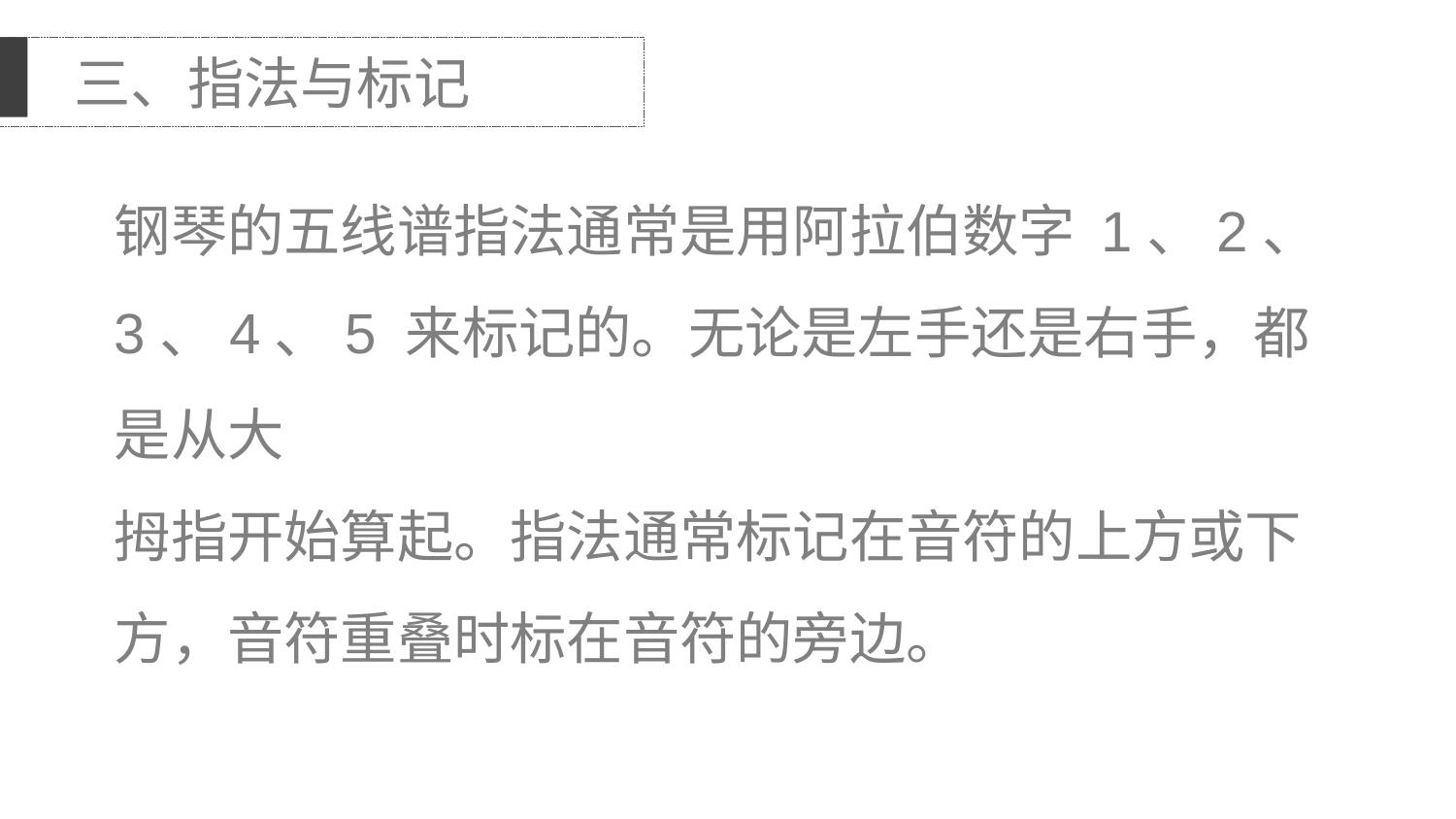

三、指法与标记
钢琴的五线谱指法通常是用阿拉伯数字 1、2、3、4、5 来标记的。无论是左手还是右手，都是从大
拇指开始算起。指法通常标记在音符的上方或下方，音符重叠时标在音符的旁边。